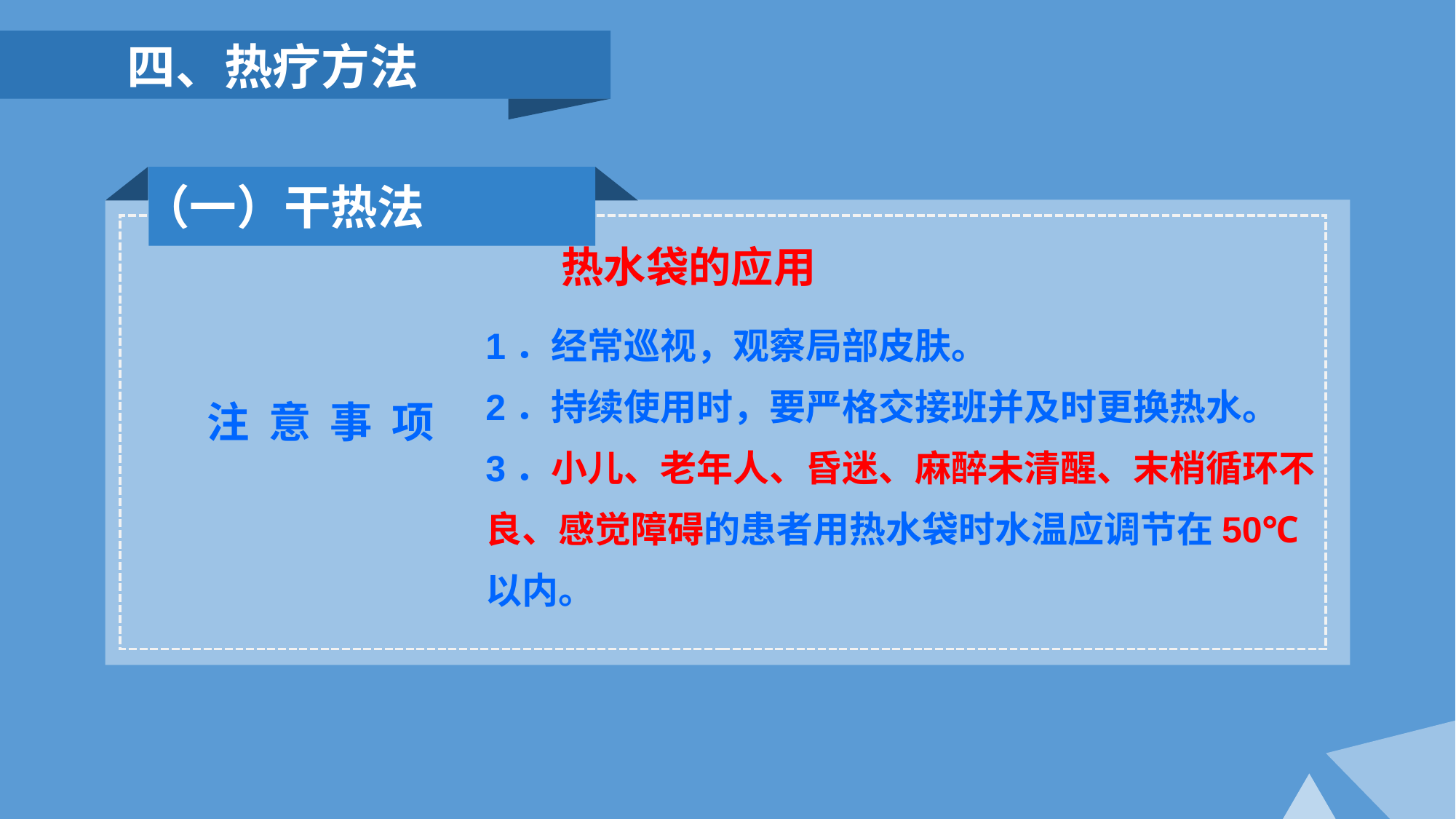

四、热疗方法

       （一）干热法

热水袋的应用
1．经常巡视，观察局部皮肤。
2．持续使用时，要严格交接班并及时更换热水。
3．小儿、老年人、昏迷、麻醉未清醒、末梢循环不良、感觉障碍的患者用热水袋时水温应调节在50℃以内。
   注  意  事  项